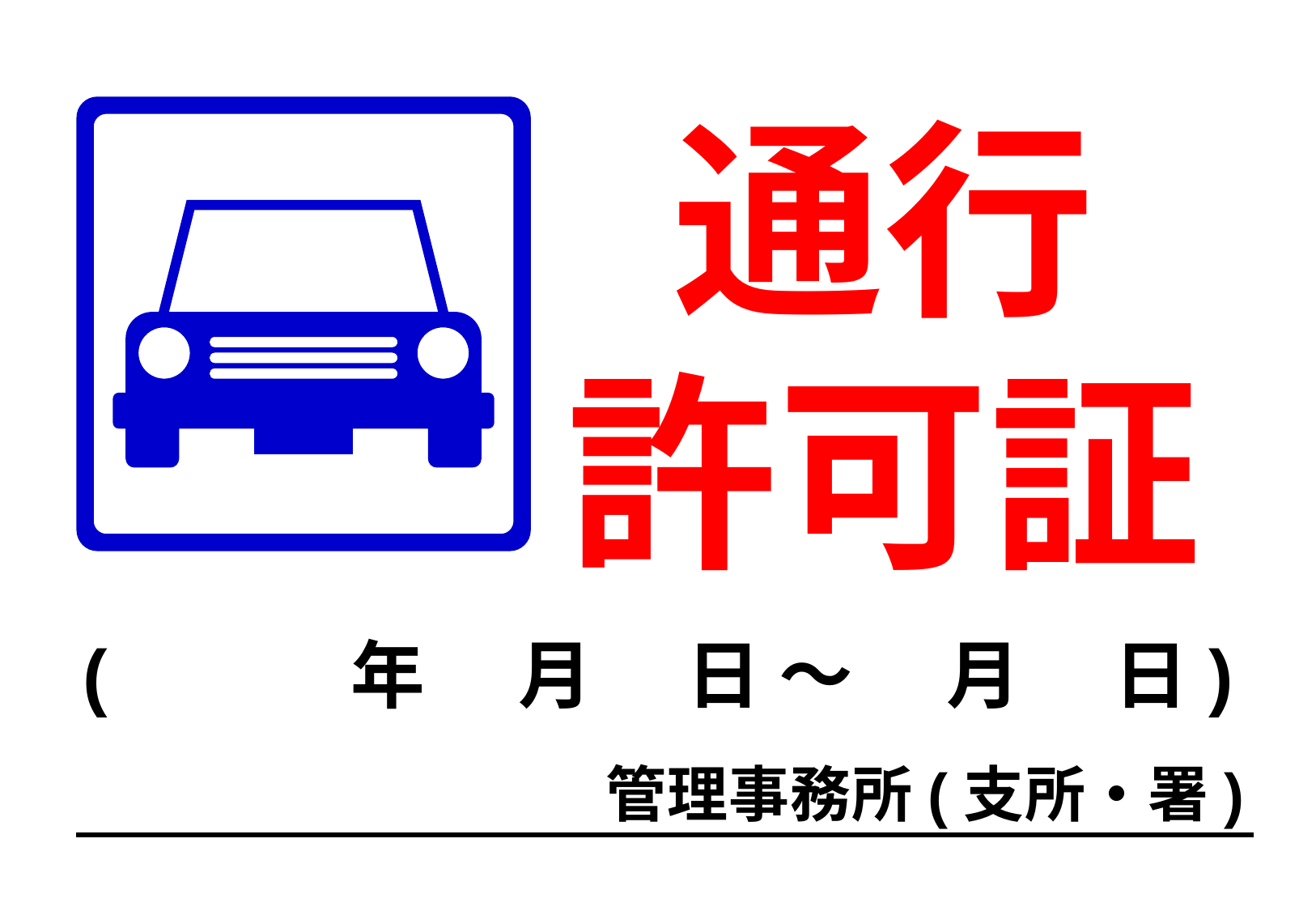

通行
許可証

(　　　年　 月　 日 ～　 月　 日)
管理事務所(支所・署)